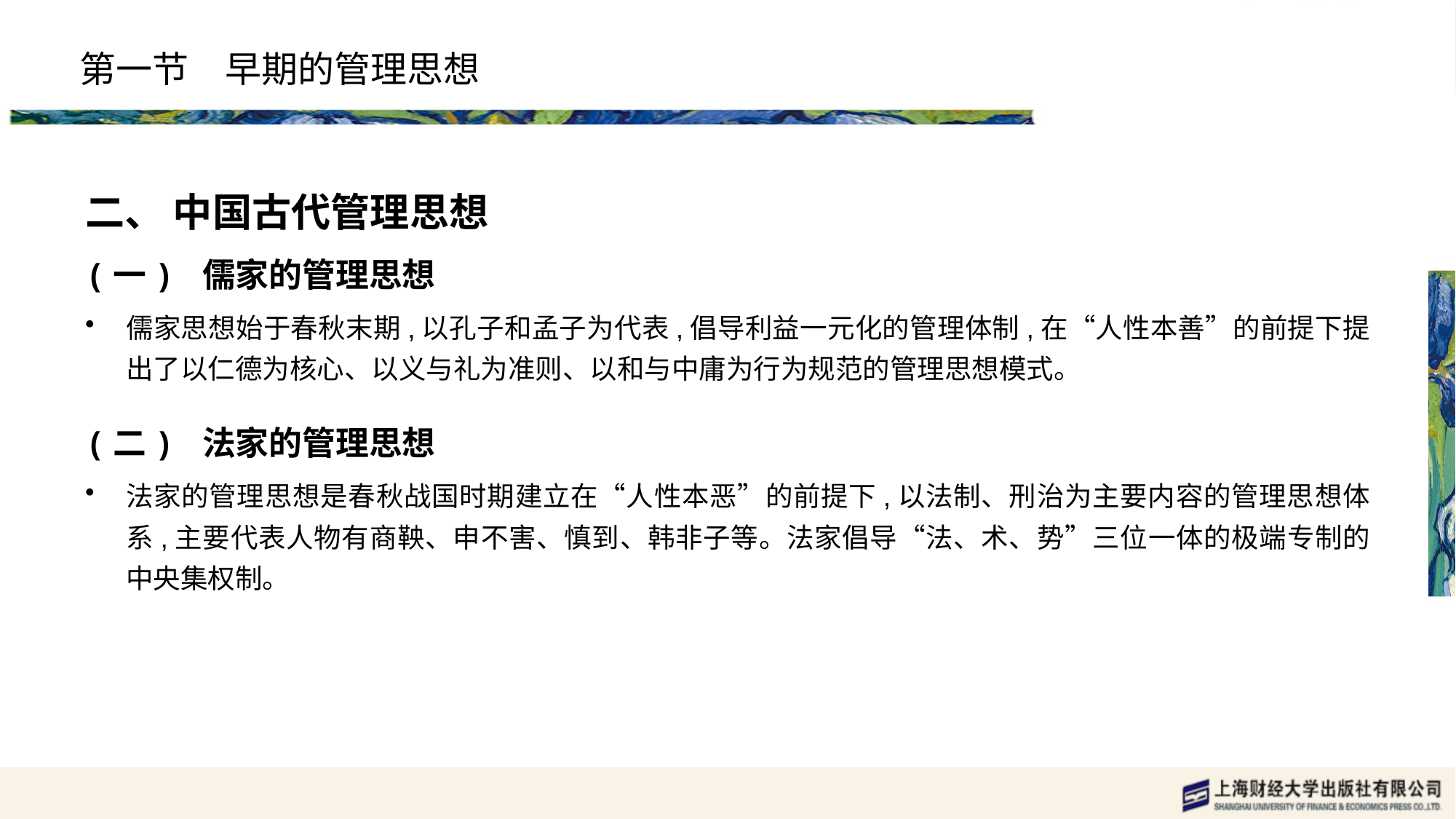

# 第一节　早期的管理思想
二、 中国古代管理思想
(一) 儒家的管理思想
儒家思想始于春秋末期,以孔子和孟子为代表,倡导利益一元化的管理体制,在“人性本善”的前提下提出了以仁德为核心、以义与礼为准则、以和与中庸为行为规范的管理思想模式。
(二) 法家的管理思想
法家的管理思想是春秋战国时期建立在“人性本恶”的前提下,以法制、刑治为主要内容的管理思想体系,主要代表人物有商鞅、申不害、慎到、韩非子等。法家倡导“法、术、势”三位一体的极端专制的中央集权制。